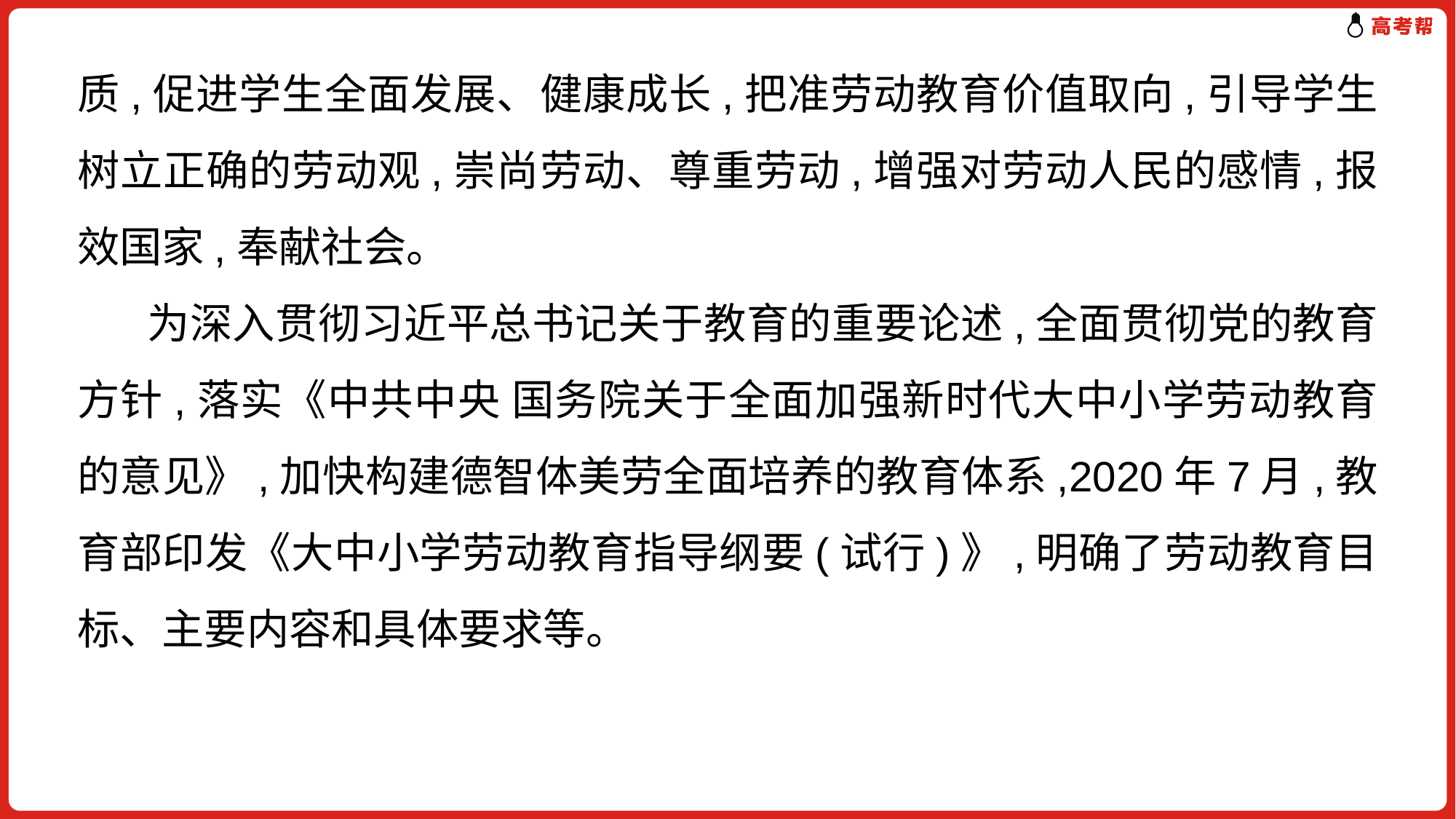

质,促进学生全面发展、健康成长,把准劳动教育价值取向,引导学生树立正确的劳动观,崇尚劳动、尊重劳动,增强对劳动人民的感情,报效国家,奉献社会。
      为深入贯彻习近平总书记关于教育的重要论述,全面贯彻党的教育方针,落实《中共中央 国务院关于全面加强新时代大中小学劳动教育的意见》,加快构建德智体美劳全面培养的教育体系,2020年7月,教育部印发《大中小学劳动教育指导纲要(试行)》,明确了劳动教育目标、主要内容和具体要求等。